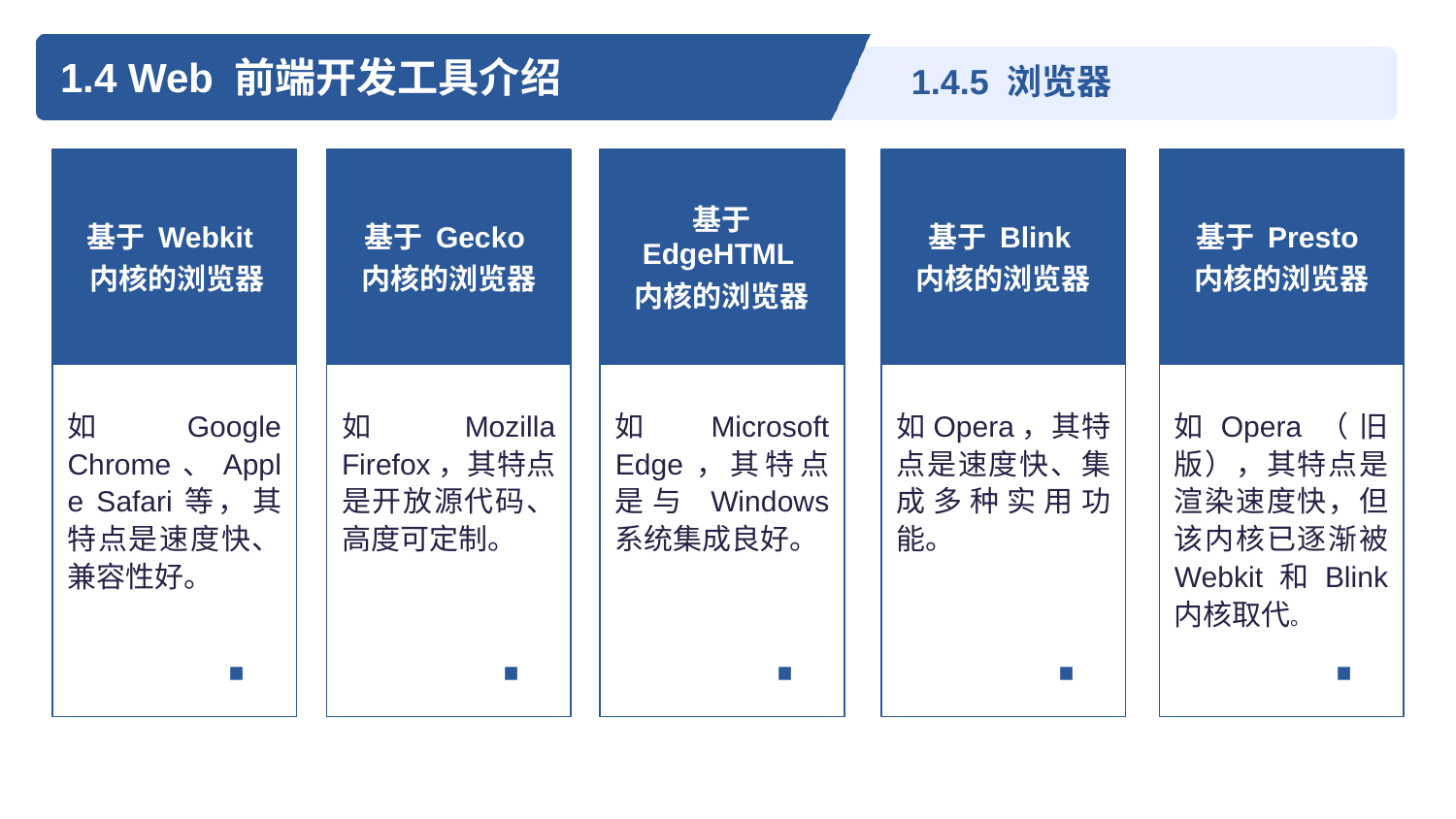

1.4 Web 前端开发工具介绍
1.4.5 浏览器

基于 Webkit
 内核的浏览器
基于 Gecko
内核的浏览器
基于 EdgeHTML
内核的浏览器
基于 Blink
内核的浏览器
基于 Presto
内核的浏览器
如Google Chrome、Apple Safari等，其特点是速度快、兼容性好。
如Mozilla Firefox，其特点是开放源代码、高度可定制。
如Microsoft Edge，其特点是与 Windows 系统集成良好。
如Opera，其特点是速度快、集成多种实用功能。
如Opera（旧版），其特点是渲染速度快，但该内核已逐渐被 Webkit和Blink 内核取代。
市场运营项目
·
·
·
·
·